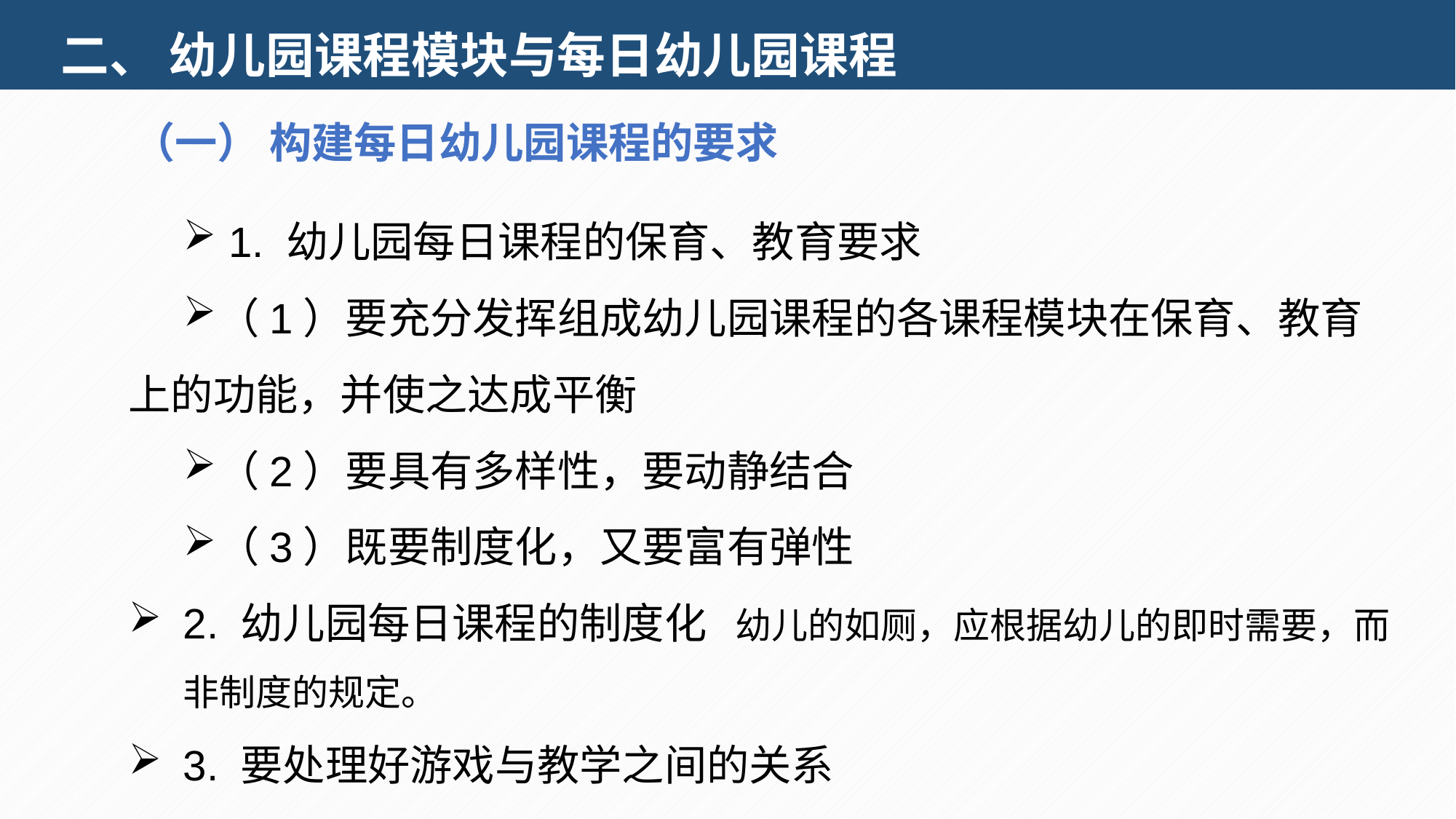

二、 幼儿园课程模块与每日幼儿园课程
（一） 构建每日幼儿园课程的要求
 1. 幼儿园每日课程的保育、教育要求
（1）要充分发挥组成幼儿园课程的各课程模块在保育、教育上的功能，并使之达成平衡（2）要具有多样性，要动静结合（3）既要制度化，又要富有弹性
2. 幼儿园每日课程的制度化   幼儿的如厕，应根据幼儿的即时需要，而非制度的规定。
3. 要处理好游戏与教学之间的关系